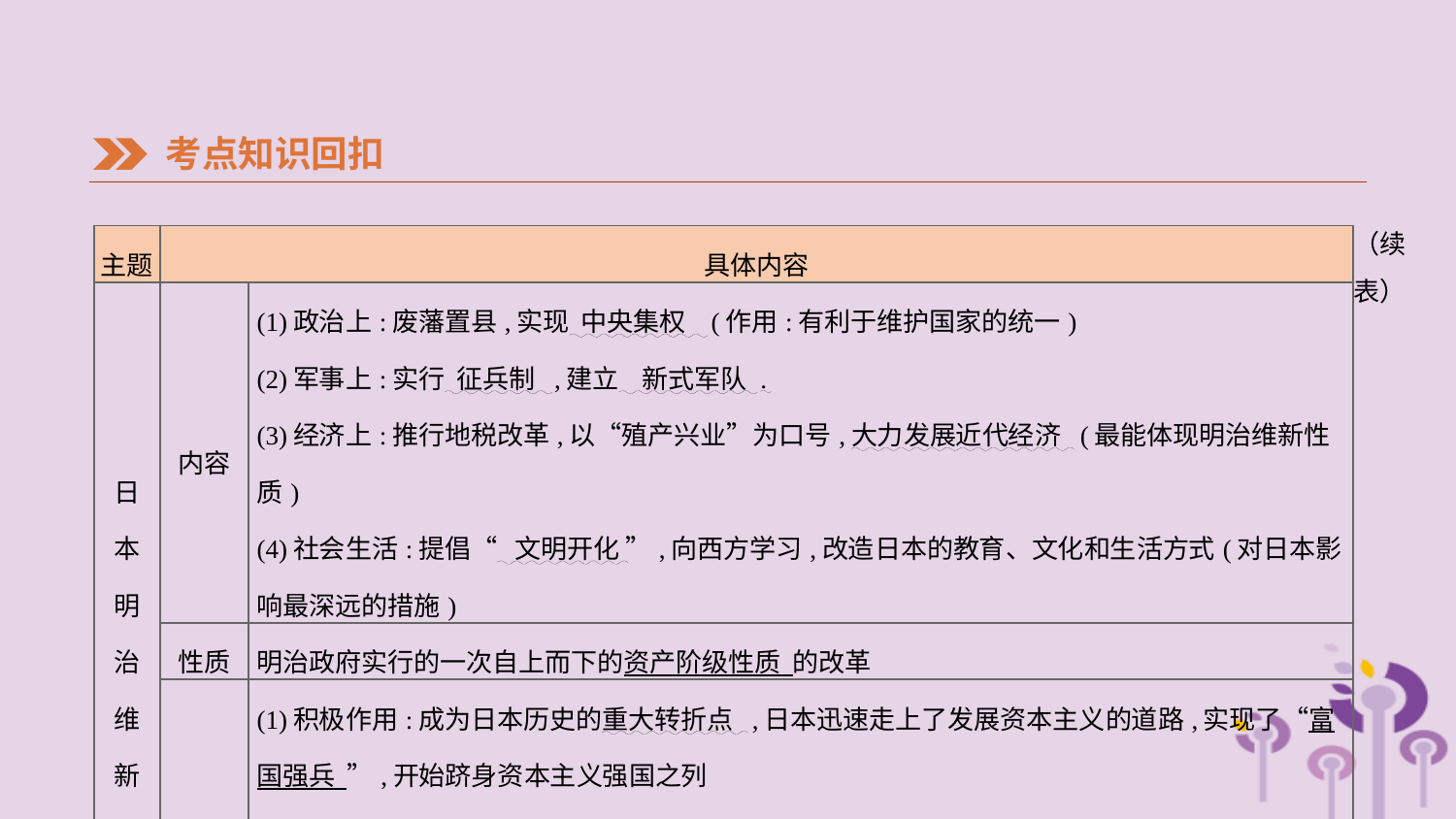

考点知识回扣

（续表）
| 主题 | 具体内容 |  |
| --- | --- | --- |
| 日 本 明 治 维 新 | 内容 | (1)政治上:废藩置县,实现 中央集权 (作用:有利于维护国家的统一) (2)军事上:实行 征兵制 ,建立 新式军队 . (3)经济上:推行地税改革,以“殖产兴业”为口号,大力发展近代经济 (最能体现明治维新性质) (4)社会生活:提倡“ 文明开化 ”,向西方学习,改造日本的教育、文化和生活方式(对日本影响最深远的措施) |
|  | 性质 | 明治政府实行的一次自上而下的资产阶级性质 的改革 |
|  | 评价 | (1)积极作用:成为日本历史的重大转折点 ,日本迅速走上了发展资本主义的道路,实现了“富国强兵 ”,开始跻身资本主义强国之列 (2)消极作用:改革保留了大量旧制度的残余,军国主义色彩 浓厚。日本强大起来后,很快走上了 对外扩张 的道路 |